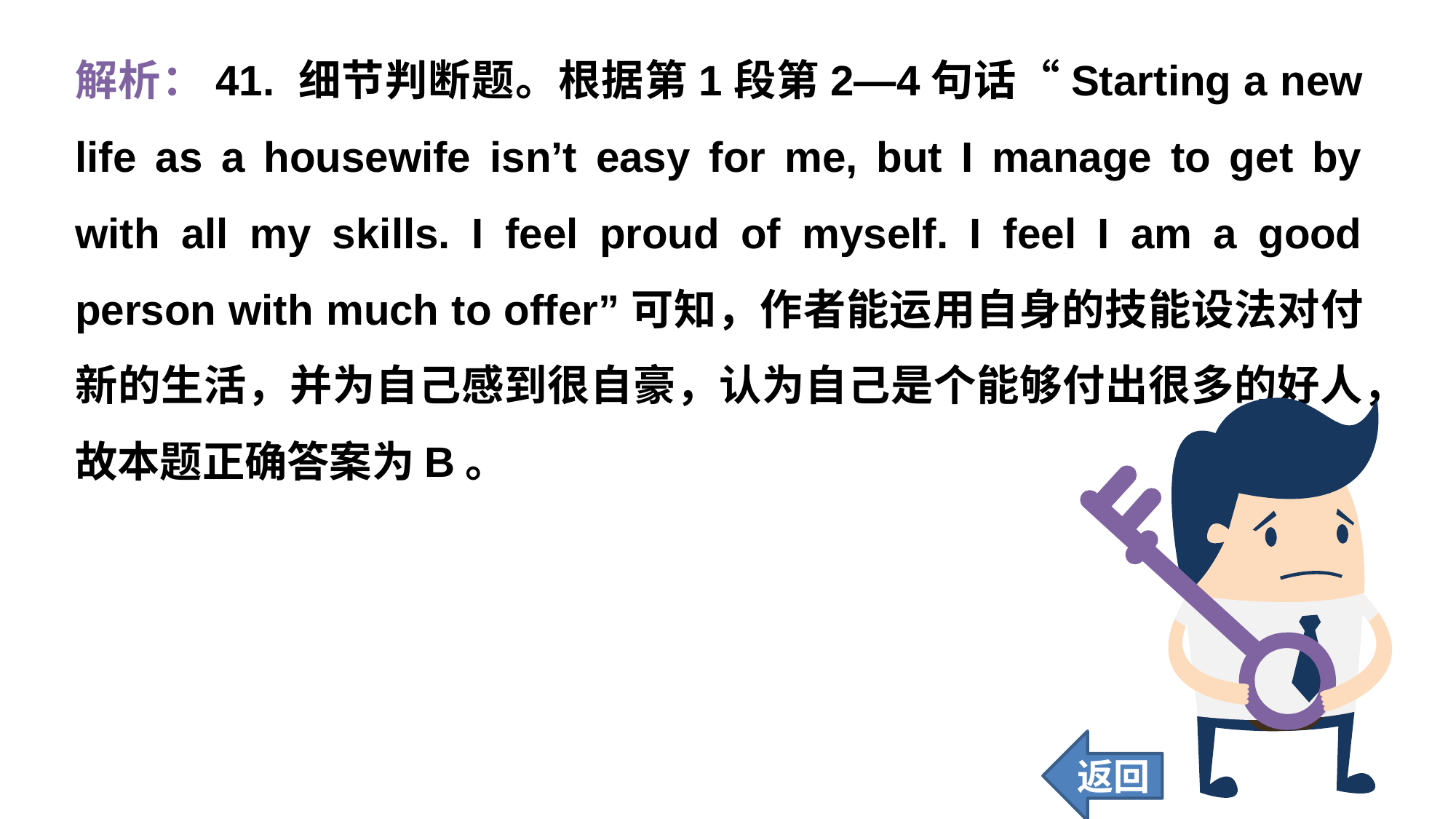

解析：41. 细节判断题。根据第1段第2—4句话“Starting a new life as a housewife isn’t easy for me, but I manage to get by with all my skills. I feel proud of myself. I feel I am a good person with much to offer”可知，作者能运用自身的技能设法对付新的生活，并为自己感到很自豪，认为自己是个能够付出很多的好人，故本题正确答案为B。

返回
415